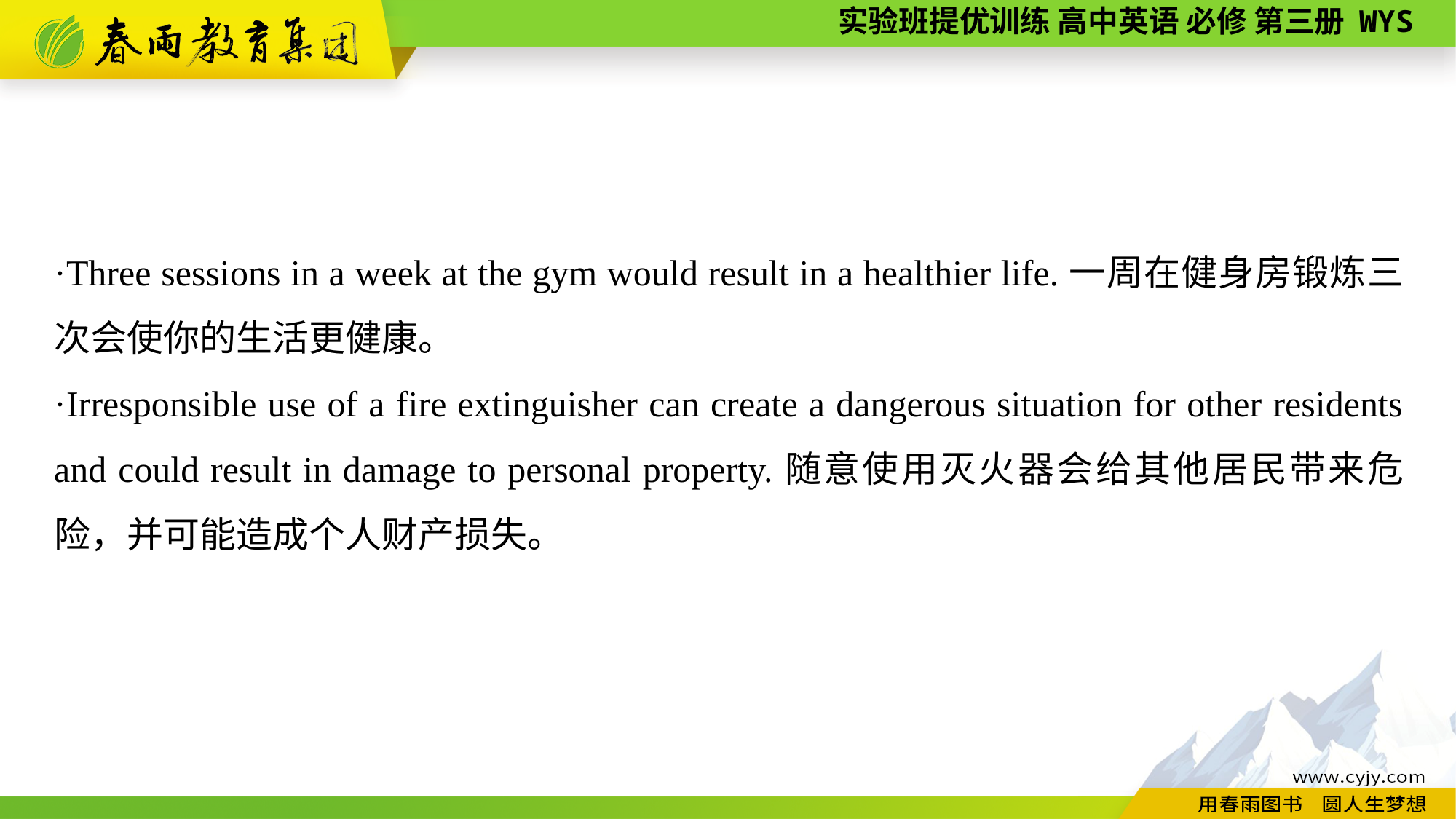

·Three sessions in a week at the gym would result in a healthier life.一周在健身房锻炼三次会使你的生活更健康。
·Irresponsible use of a fire extinguisher can create a dangerous situation for other residents and could result in damage to personal property.随意使用灭火器会给其他居民带来危险，并可能造成个人财产损失。